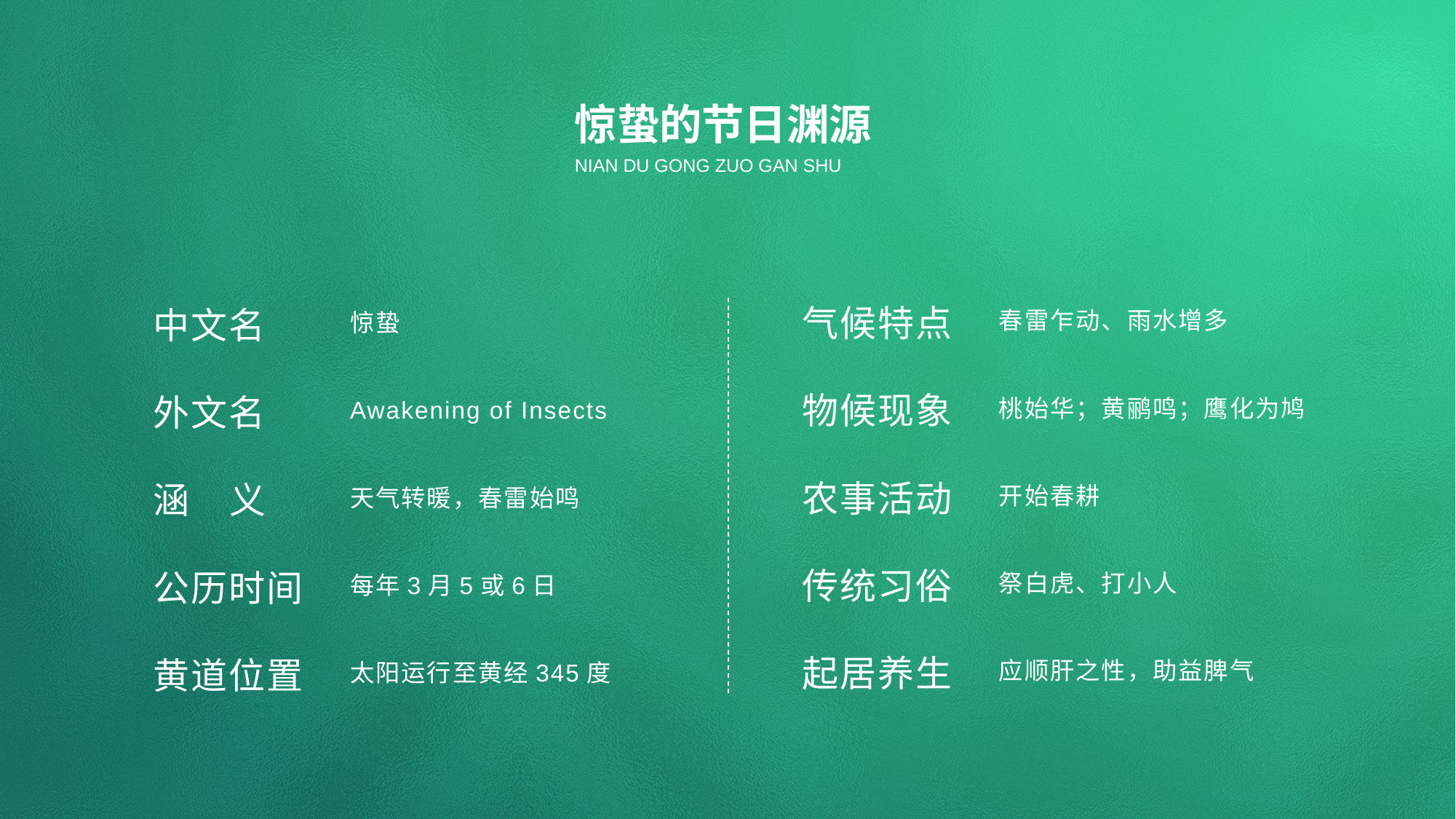

惊蛰的节日渊源
NIAN DU GONG ZUO GAN SHU
气候特点
春雷乍动、雨水增多
中文名
惊蛰
物候现象
桃始华；黄鹂鸣；鹰化为鸠
外文名
Awakening of Insects
农事活动
开始春耕
涵    义
天气转暖，春雷始鸣
传统习俗
祭白虎、打小人
公历时间
每年3月5或6日
起居养生
应顺肝之性，助益脾气
黄道位置
太阳运行至黄经345度